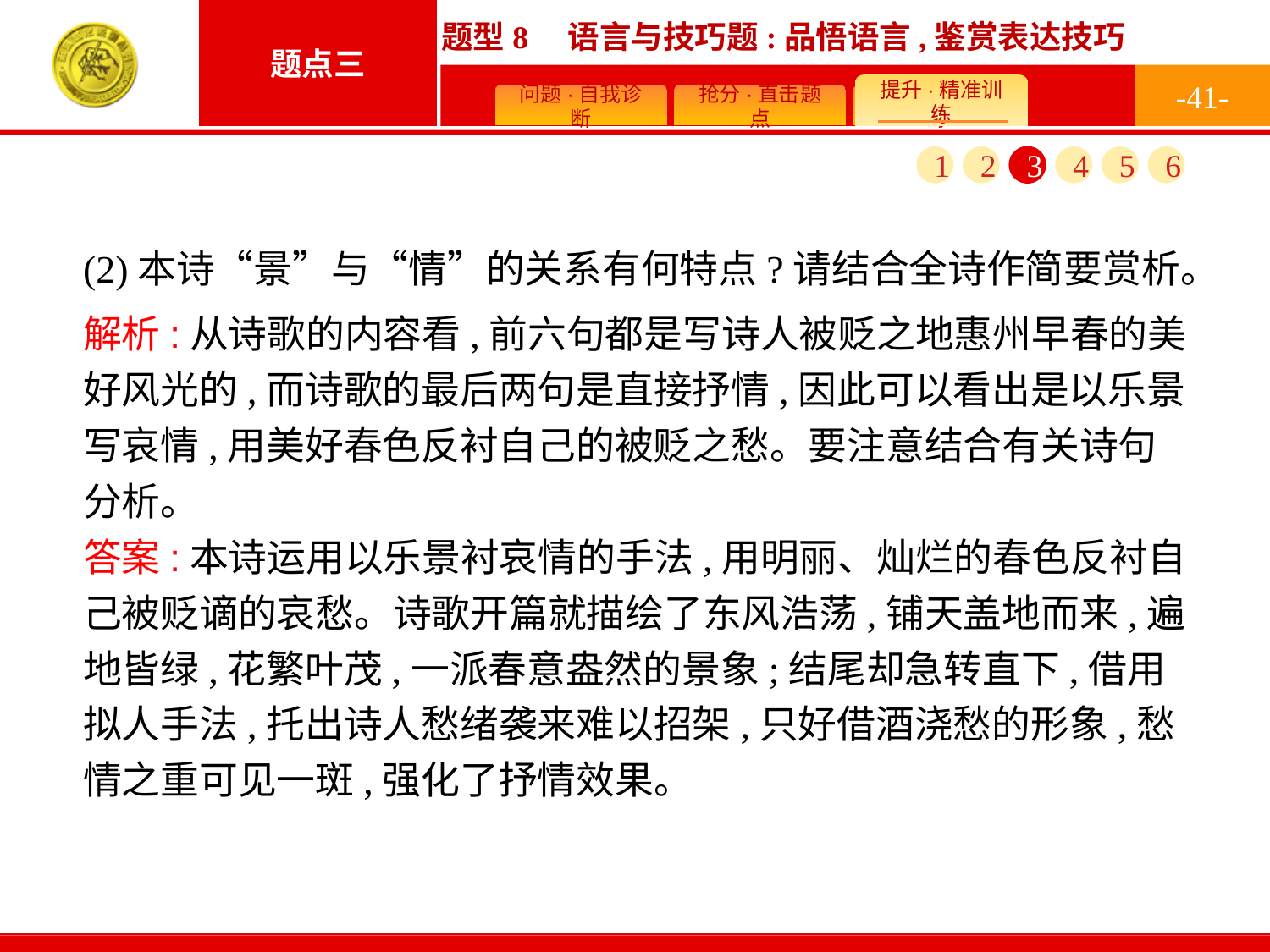

-41-
1
2
3
4
5
6
(2)本诗“景”与“情”的关系有何特点?请结合全诗作简要赏析。
解析:从诗歌的内容看,前六句都是写诗人被贬之地惠州早春的美好风光的,而诗歌的最后两句是直接抒情,因此可以看出是以乐景写哀情,用美好春色反衬自己的被贬之愁。要注意结合有关诗句分析。
答案:本诗运用以乐景衬哀情的手法,用明丽、灿烂的春色反衬自己被贬谪的哀愁。诗歌开篇就描绘了东风浩荡,铺天盖地而来,遍地皆绿,花繁叶茂,一派春意盎然的景象;结尾却急转直下,借用拟人手法,托出诗人愁绪袭来难以招架,只好借酒浇愁的形象,愁情之重可见一斑,强化了抒情效果。